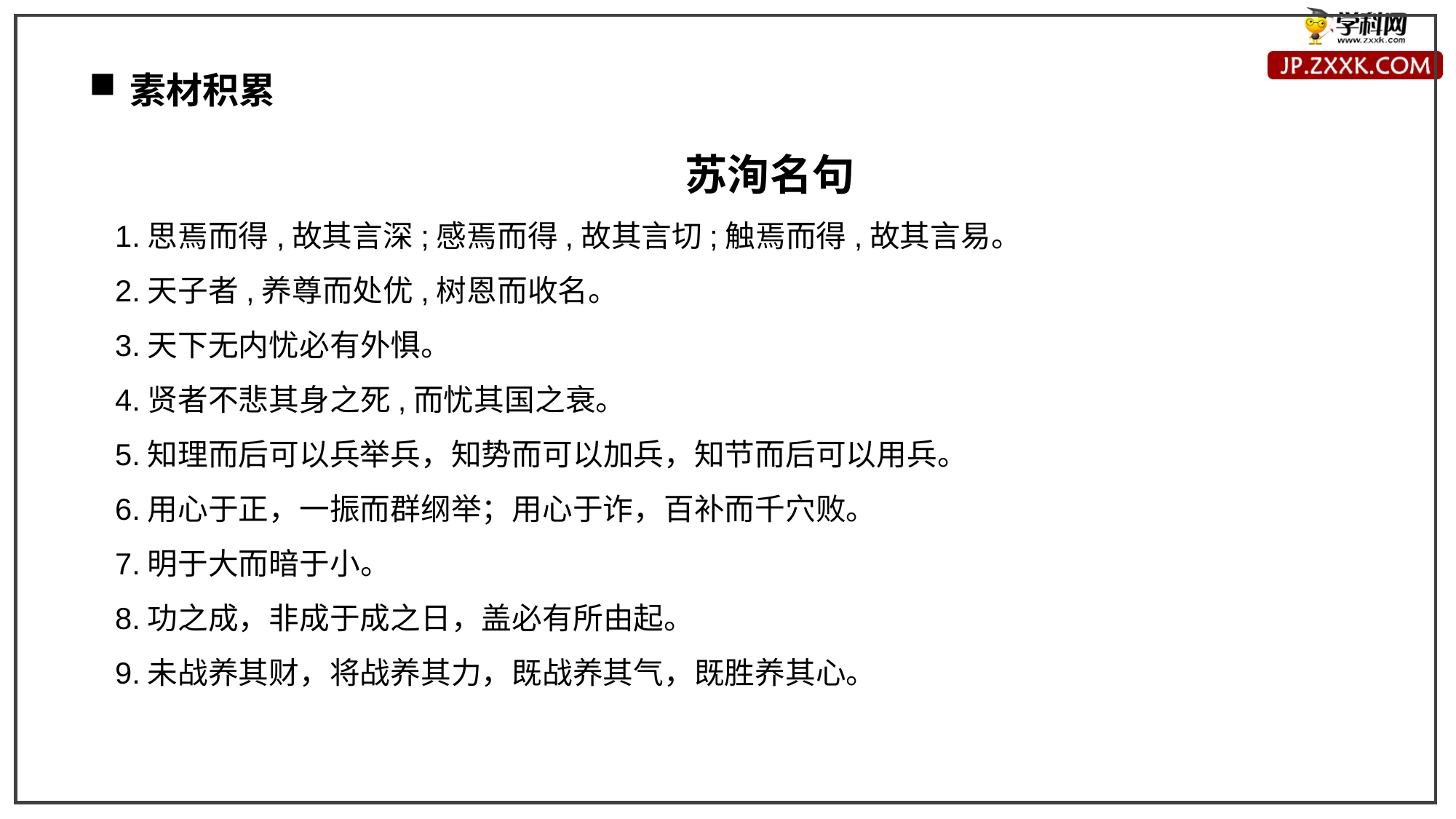

素材积累
苏洵名句
1.思焉而得,故其言深;感焉而得,故其言切;触焉而得,故其言易。
2.天子者,养尊而处优,树恩而收名。
3.天下无内忧必有外惧。
4.贤者不悲其身之死,而忧其国之衰。
5.知理而后可以兵举兵，知势而可以加兵，知节而后可以用兵。
6.用心于正，一振而群纲举；用心于诈，百补而千穴败。
7.明于大而暗于小。
8.功之成，非成于成之日，盖必有所由起。
9.未战养其财，将战养其力，既战养其气，既胜养其心。